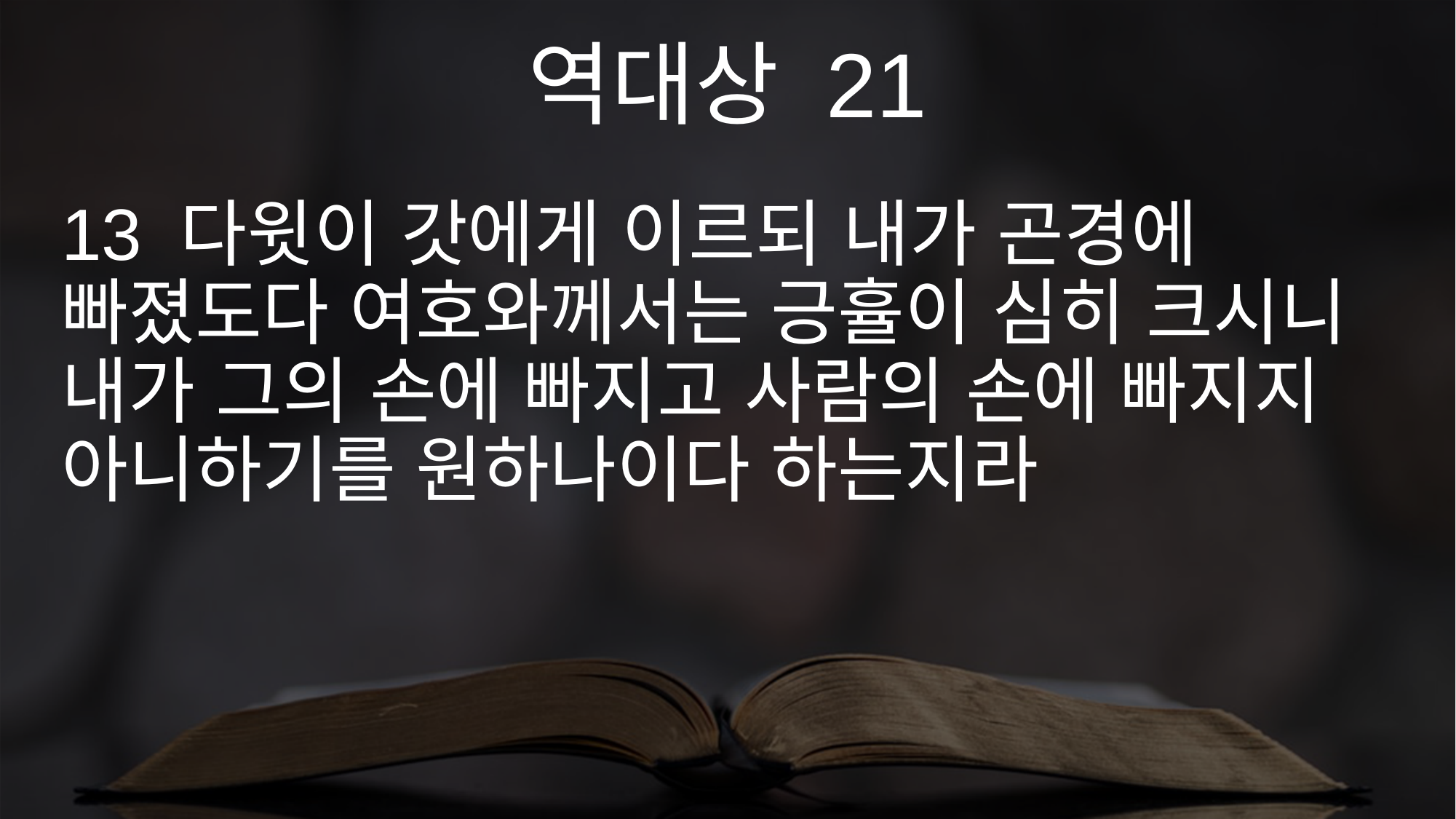

역대상 21
13 다윗이 갓에게 이르되 내가 곤경에 빠졌도다 여호와께서는 긍휼이 심히 크시니 내가 그의 손에 빠지고 사람의 손에 빠지지 아니하기를 원하나이다 하는지라